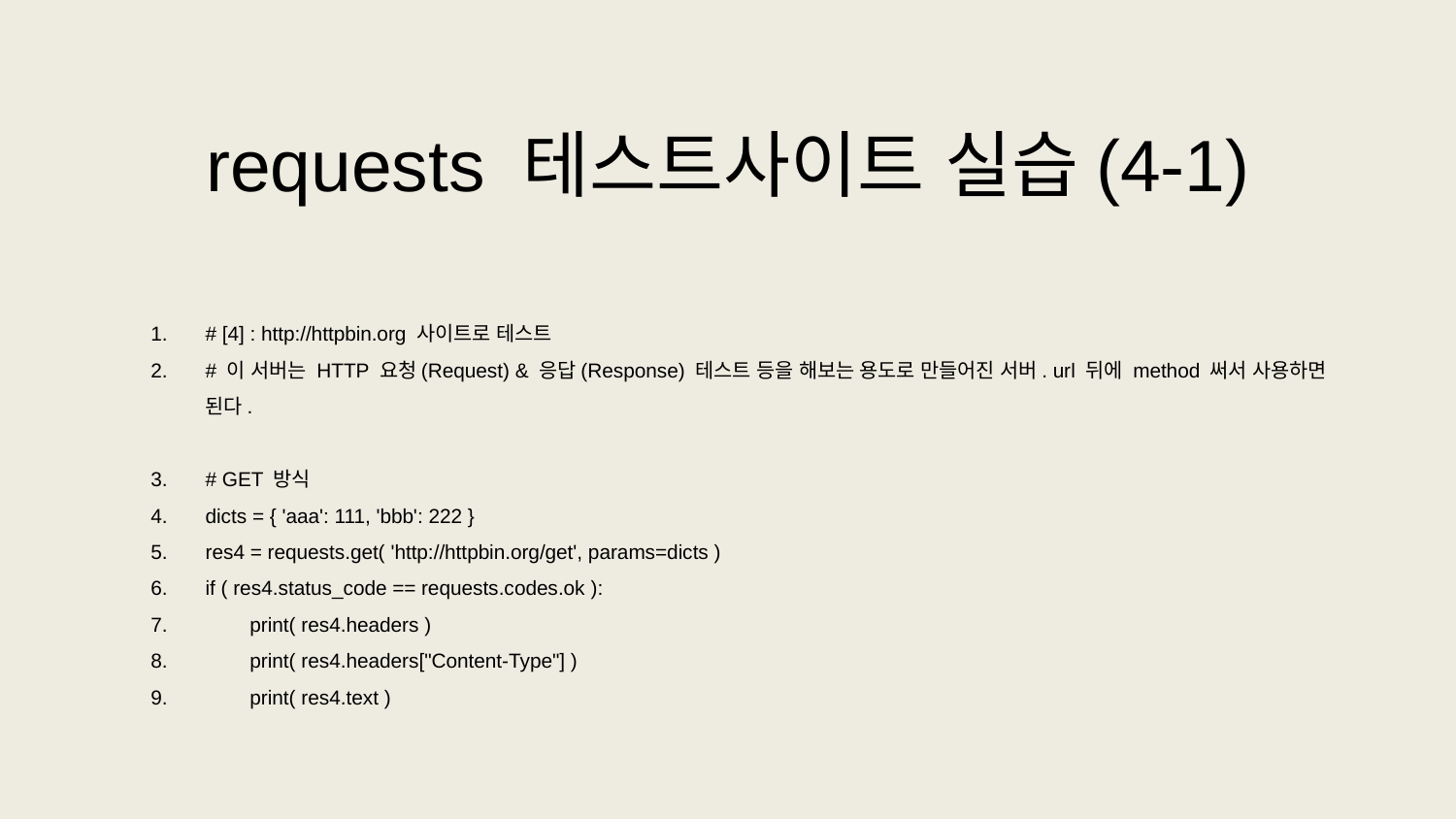

requests 테스트사이트 실습(4-1)
# [4] : http://httpbin.org 사이트로 테스트
# 이 서버는 HTTP 요청(Request) & 응답(Response) 테스트 등을 해보는 용도로 만들어진 서버. url 뒤에 method 써서 사용하면 된다.

# GET 방식
dicts = { 'aaa': 111, 'bbb': 222 }
res4 = requests.get( 'http://httpbin.org/get', params=dicts )
if ( res4.status_code == requests.codes.ok ):
        print( res4.headers )
        print( res4.headers["Content-Type"] )
        print( res4.text )